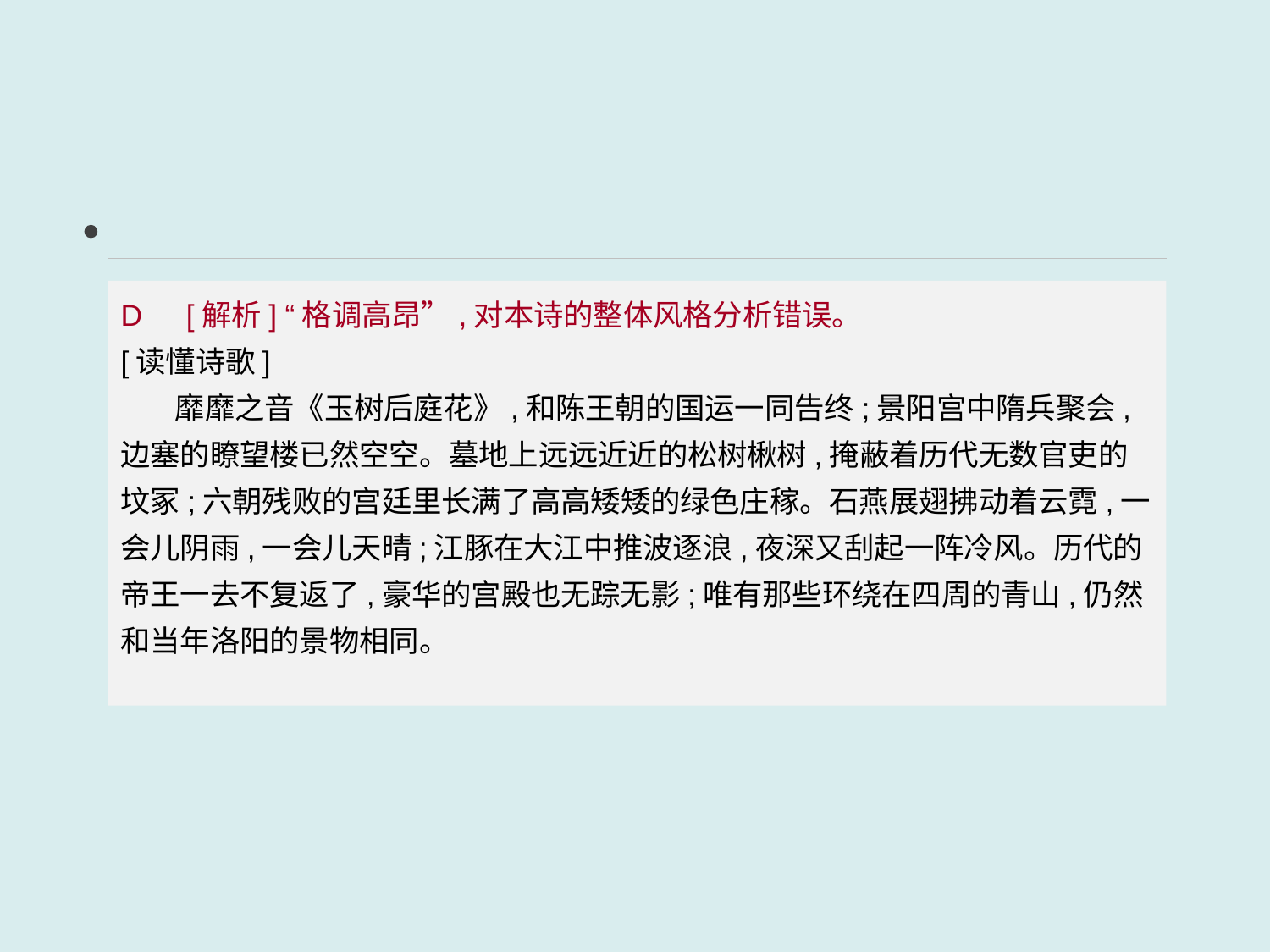

D　[解析] “格调高昂”,对本诗的整体风格分析错误。
[读懂诗歌]
       靡靡之音《玉树后庭花》,和陈王朝的国运一同告终;景阳宫中隋兵聚会,边塞的瞭望楼已然空空。墓地上远远近近的松树楸树,掩蔽着历代无数官吏的坟冢;六朝残败的宫廷里长满了高高矮矮的绿色庄稼。石燕展翅拂动着云霓,一会儿阴雨,一会儿天晴;江豚在大江中推波逐浪,夜深又刮起一阵冷风。历代的帝王一去不复返了,豪华的宫殿也无踪无影;唯有那些环绕在四周的青山,仍然和当年洛阳的景物相同。